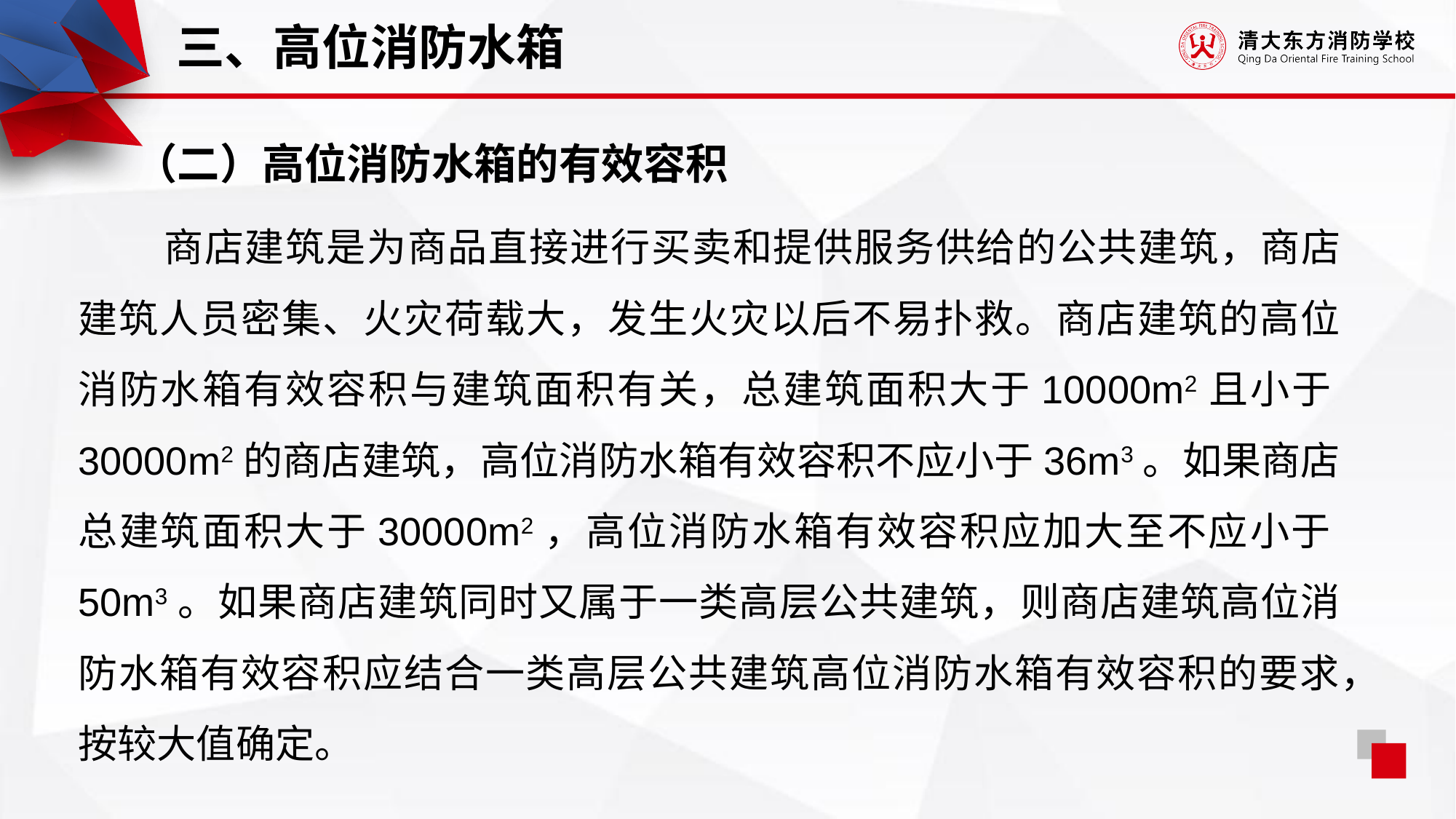

三、高位消防水箱

（二）高位消防水箱的有效容积
商店建筑是为商品直接进行买卖和提供服务供给的公共建筑，商店建筑人员密集、火灾荷载大，发生火灾以后不易扑救。商店建筑的高位消防水箱有效容积与建筑面积有关，总建筑面积大于10000m2且小于30000m2的商店建筑，高位消防水箱有效容积不应小于36m3。如果商店总建筑面积大于30000m2，高位消防水箱有效容积应加大至不应小于50m3。如果商店建筑同时又属于一类高层公共建筑，则商店建筑高位消防水箱有效容积应结合一类高层公共建筑高位消防水箱有效容积的要求，按较大值确定。